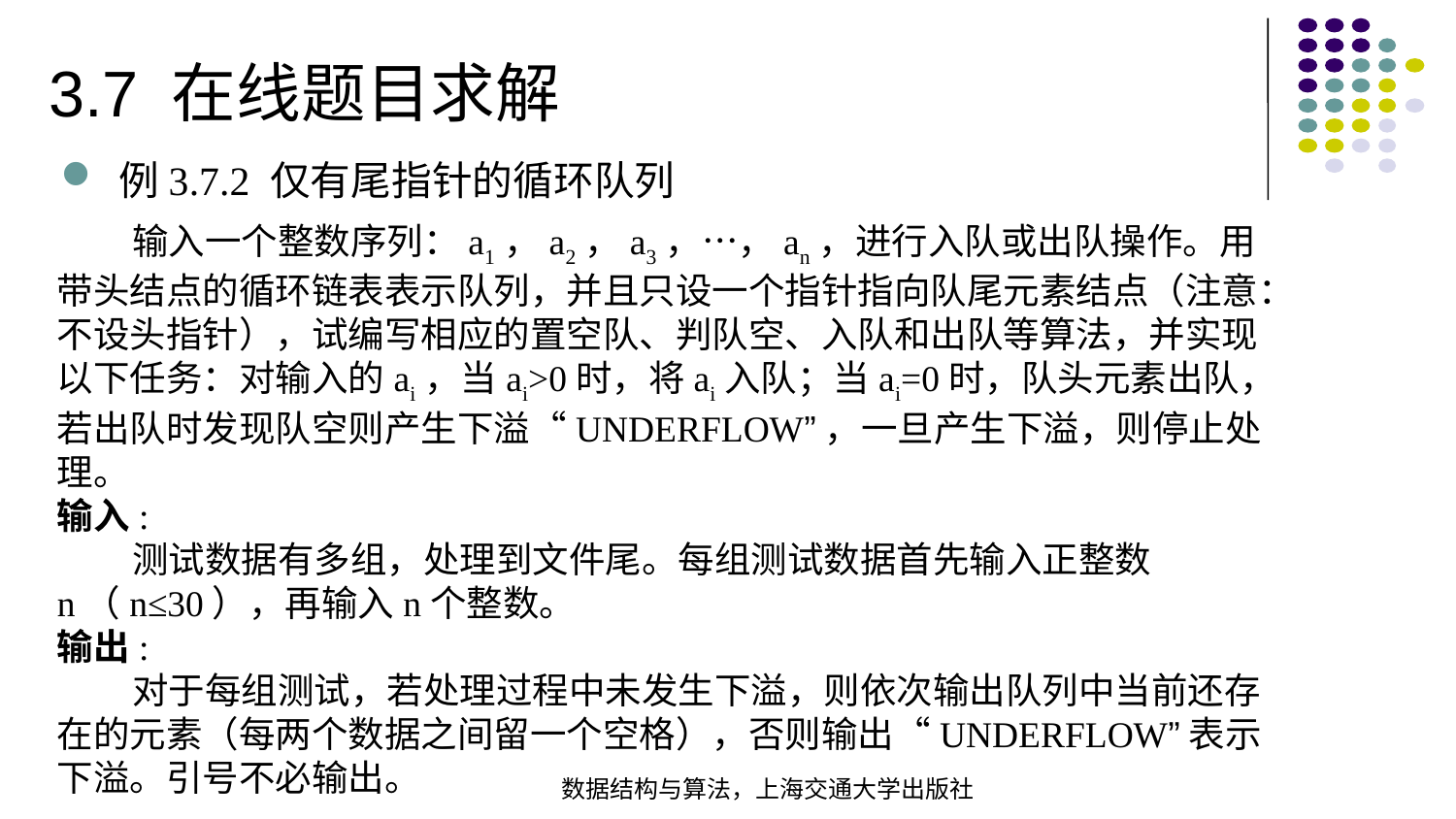

3.7 在线题目求解
例3.7.2 仅有尾指针的循环队列
        输入一个整数序列：a1，a2，a3，…，an，进行入队或出队操作。用带头结点的循环链表表示队列，并且只设一个指针指向队尾元素结点（注意：不设头指针），试编写相应的置空队、判队空、入队和出队等算法，并实现以下任务：对输入的ai，当ai>0时，将ai入队；当ai=0时，队头元素出队，若出队时发现队空则产生下溢“UNDERFLOW”，一旦产生下溢，则停止处理。
输入:
        测试数据有多组，处理到文件尾。每组测试数据首先输入正整数n（n≤30），再输入n个整数。
输出:
        对于每组测试，若处理过程中未发生下溢，则依次输出队列中当前还存在的元素（每两个数据之间留一个空格），否则输出“UNDERFLOW”表示下溢。引号不必输出。